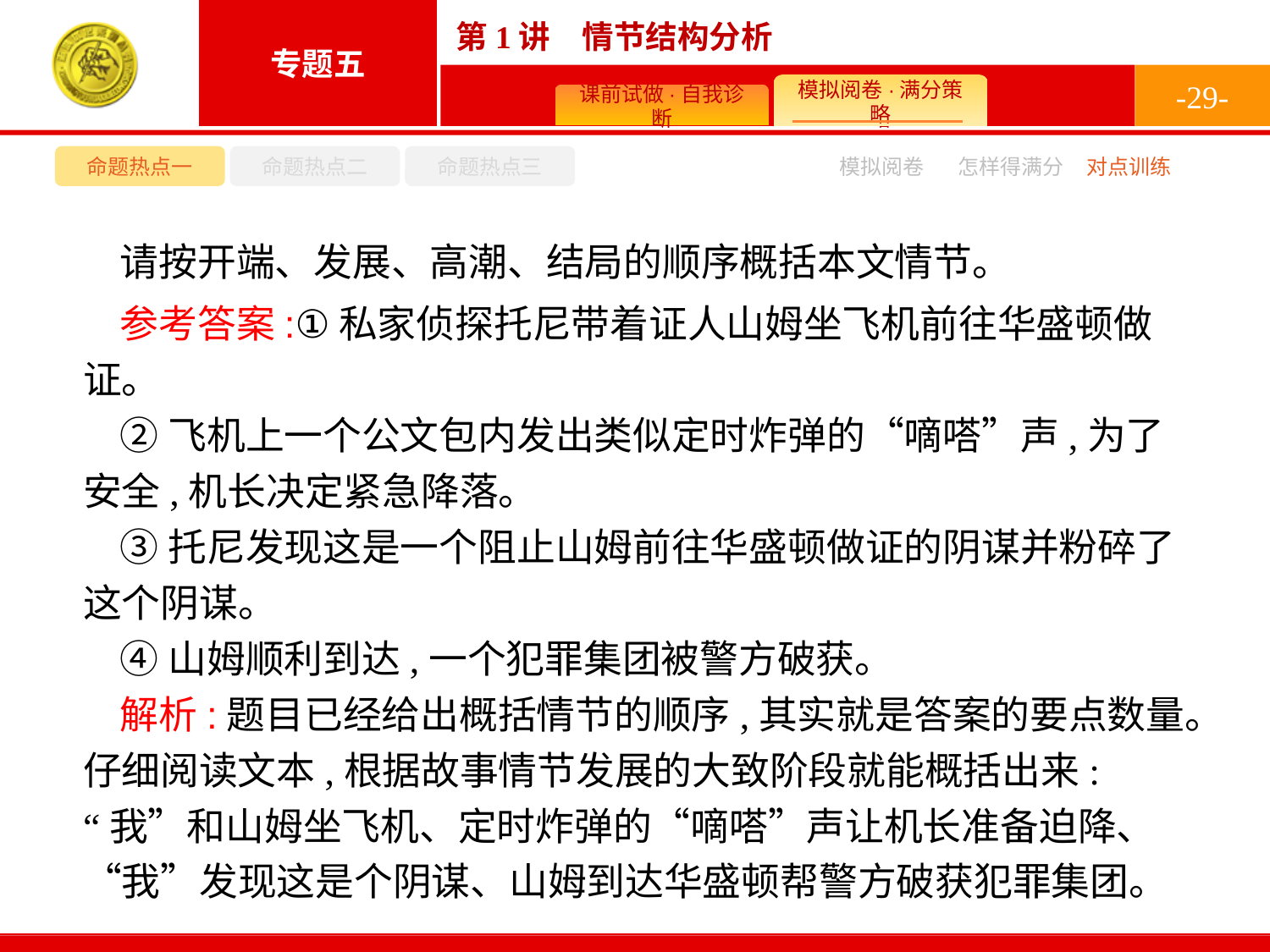

-29-
命题热点一
命题热点二
命题热点三
模拟阅卷
怎样得满分
对点训练
请按开端、发展、高潮、结局的顺序概括本文情节。
参考答案:①私家侦探托尼带着证人山姆坐飞机前往华盛顿做证。
②飞机上一个公文包内发出类似定时炸弹的“嘀嗒”声,为了安全,机长决定紧急降落。
③托尼发现这是一个阻止山姆前往华盛顿做证的阴谋并粉碎了这个阴谋。
④山姆顺利到达,一个犯罪集团被警方破获。
解析:题目已经给出概括情节的顺序,其实就是答案的要点数量。仔细阅读文本,根据故事情节发展的大致阶段就能概括出来:“我”和山姆坐飞机、定时炸弹的“嘀嗒”声让机长准备迫降、“我”发现这是个阴谋、山姆到达华盛顿帮警方破获犯罪集团。